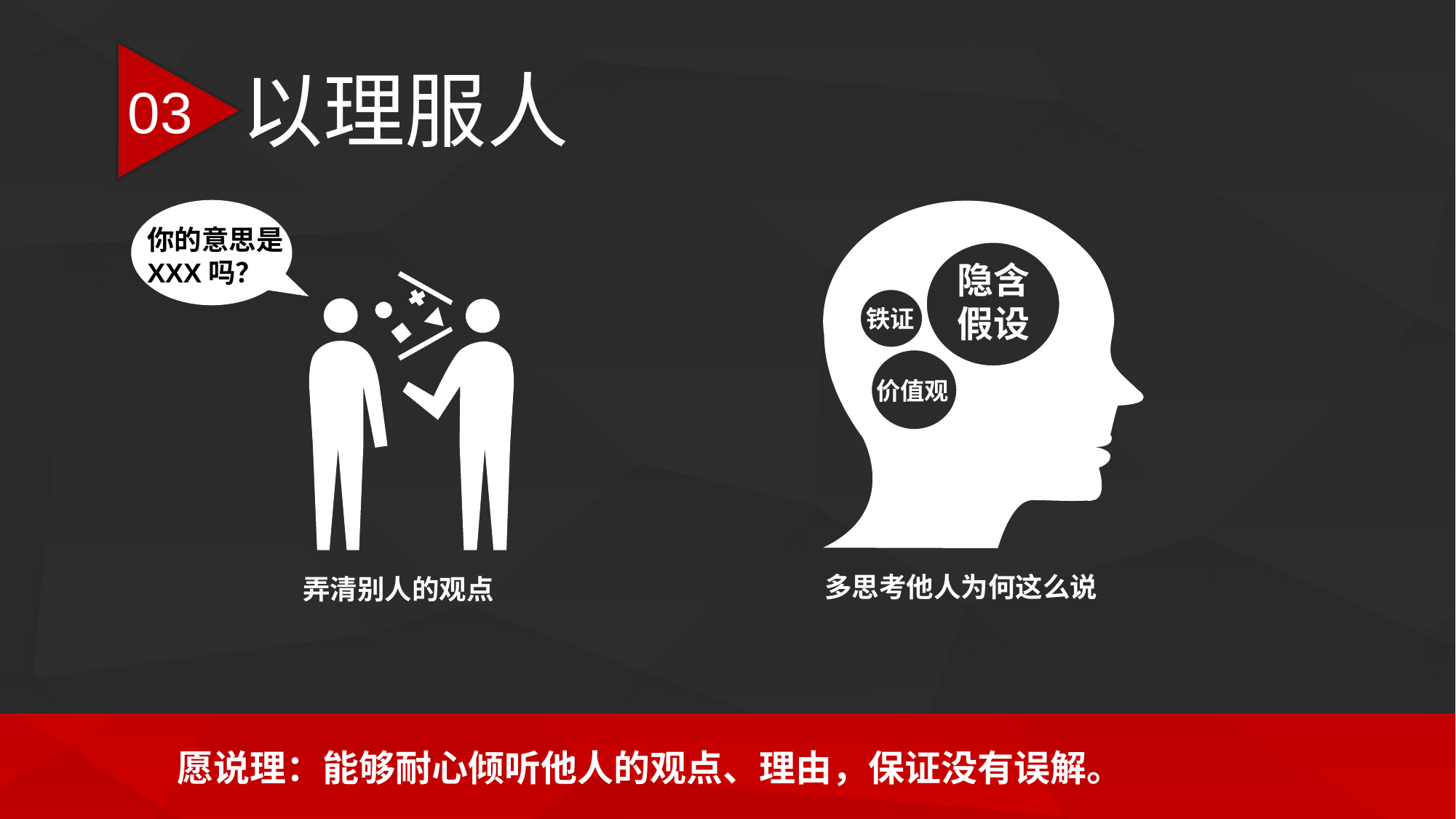

以理服人
03

隐含
假设
铁证
价值观
你的意思是XXX吗？

多思考他人为何这么说
弄清别人的观点
愿说理：能够耐心倾听他人的观点、理由，保证没有误解。